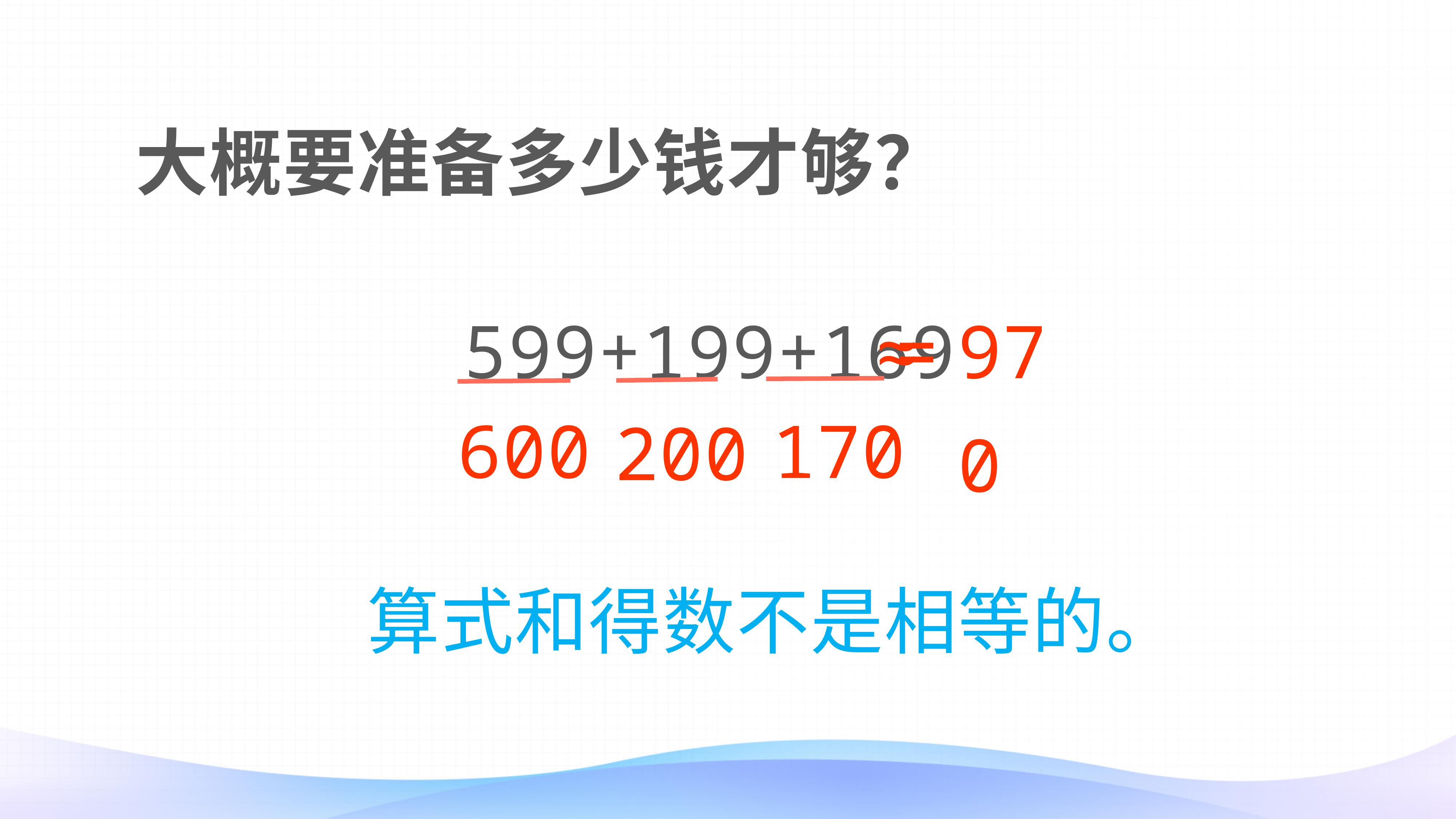

大概要准备多少钱才够？
599+199+169
=
970
≈
600
170
200
算式和得数不是相等的。